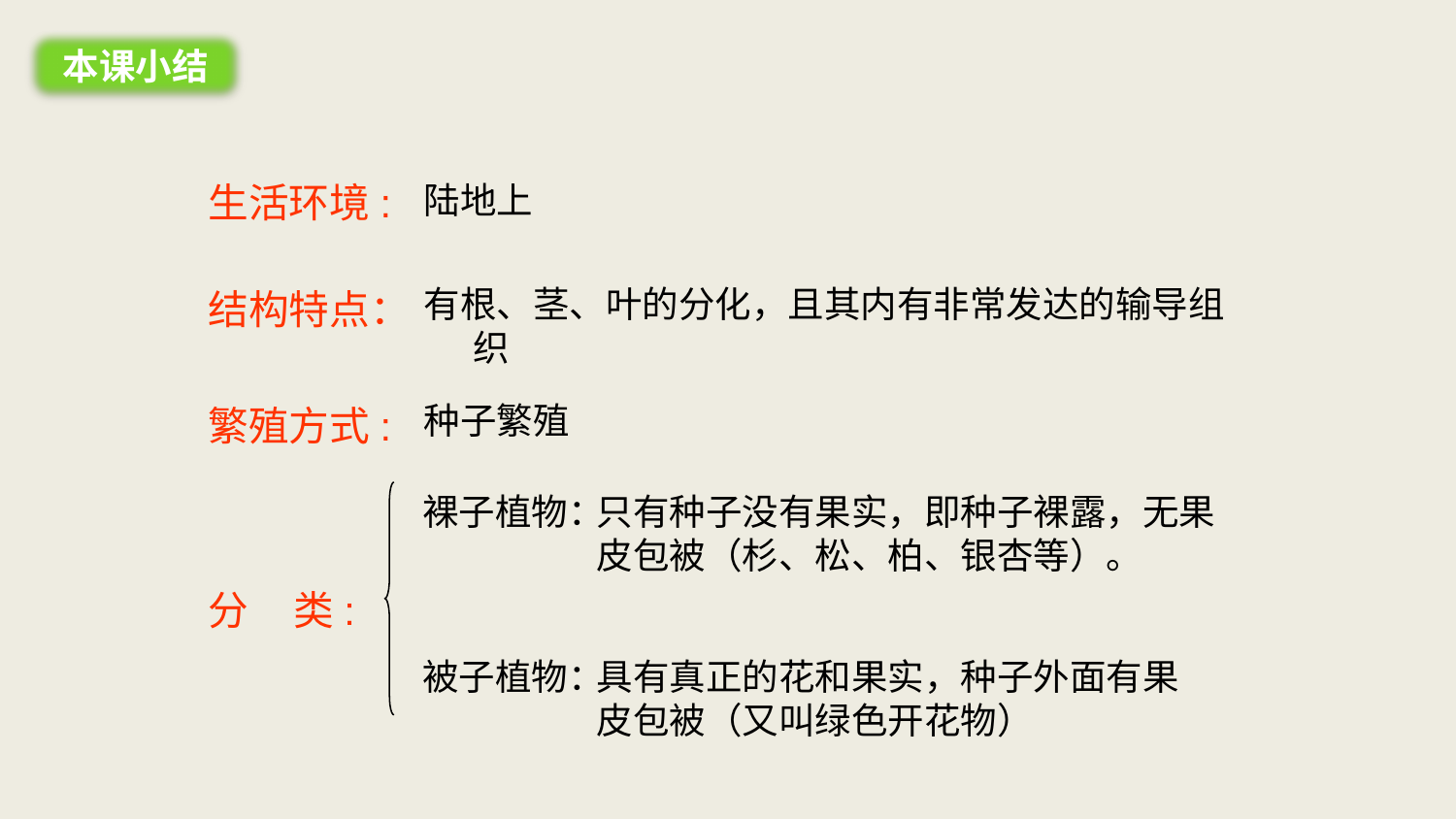

本课小结
生活环境:

结构特点：

繁殖方式:

分     类:
陆地上
有根、茎、叶的分化，且其内有非常发达的输导组       织
种子繁殖

裸子植物：
只有种子没有果实，即种子裸露，无果皮包被（杉、松、柏、银杏等）。
被子植物：
具有真正的花和果实，种子外面有果皮包被（又叫绿色开花物）